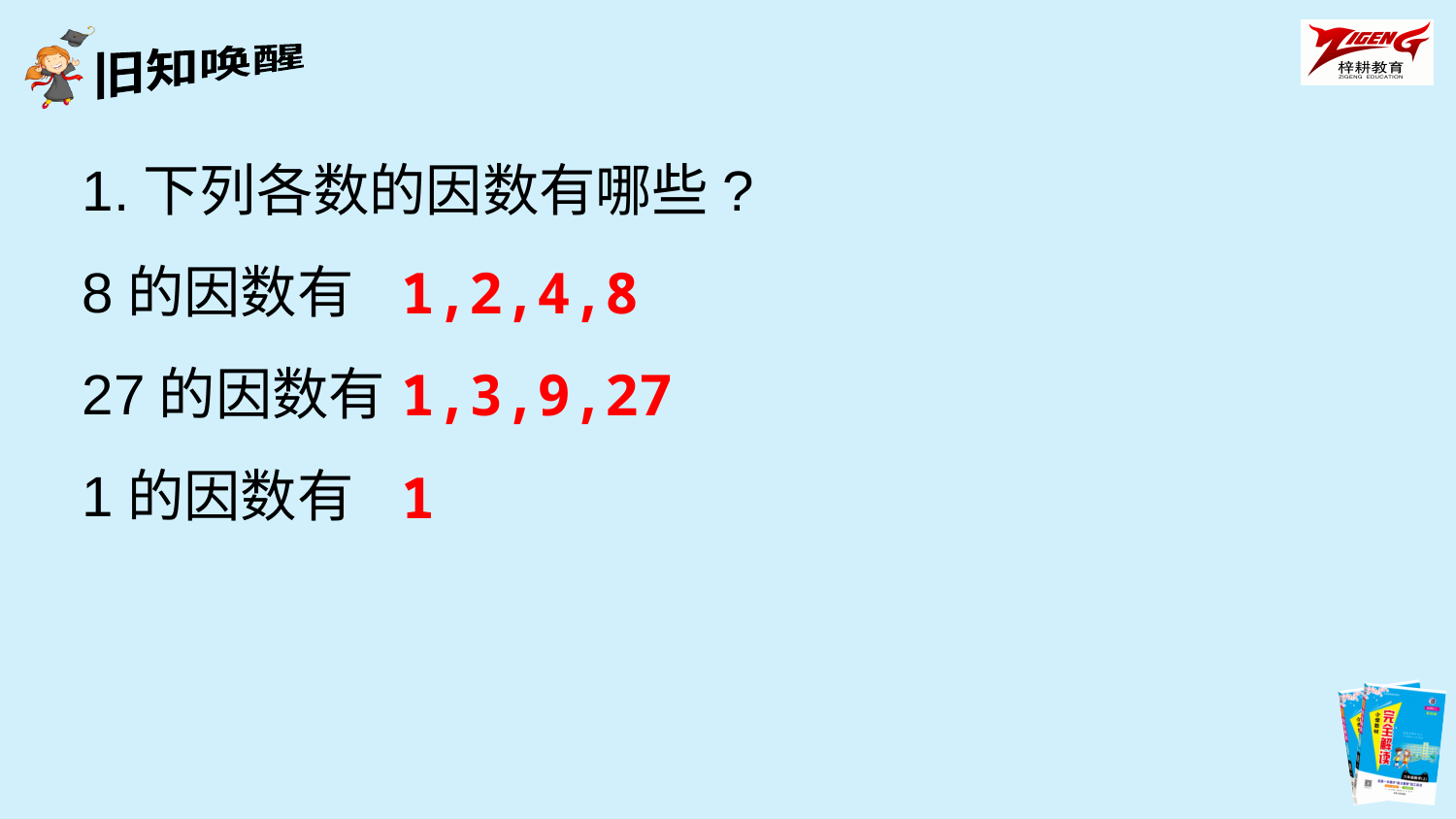

1.下列各数的因数有哪些?
8的因数有
27的因数有
1的因数有
1,2,4,8
1,3,9,27
1